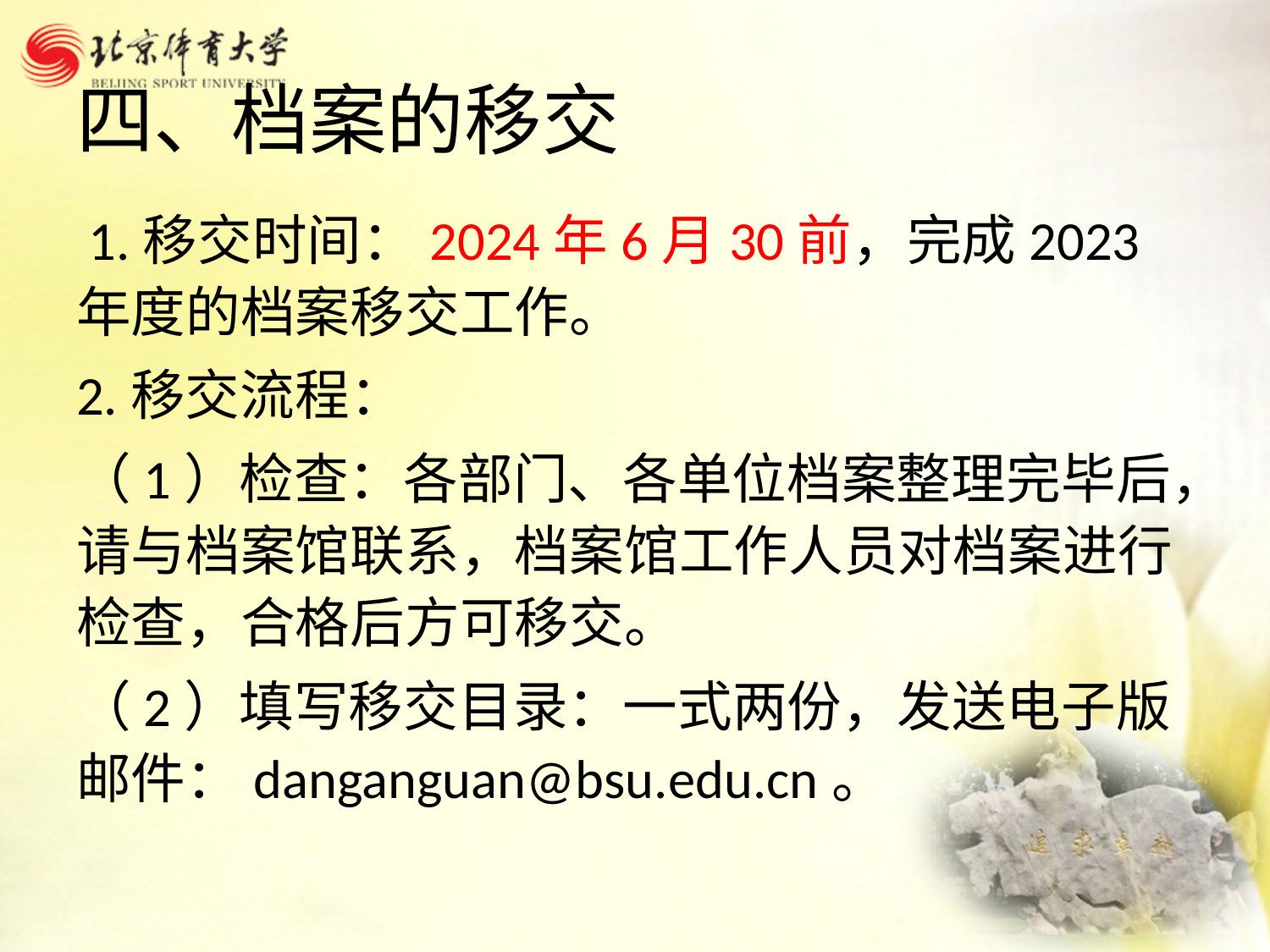

# 四、档案的移交
 1.移交时间：2024年6月30前，完成2023年度的档案移交工作。
2.移交流程：
（1）检查：各部门、各单位档案整理完毕后，请与档案馆联系，档案馆工作人员对档案进行检查，合格后方可移交。
（2）填写移交目录：一式两份，发送电子版邮件：danganguan@bsu.edu.cn。